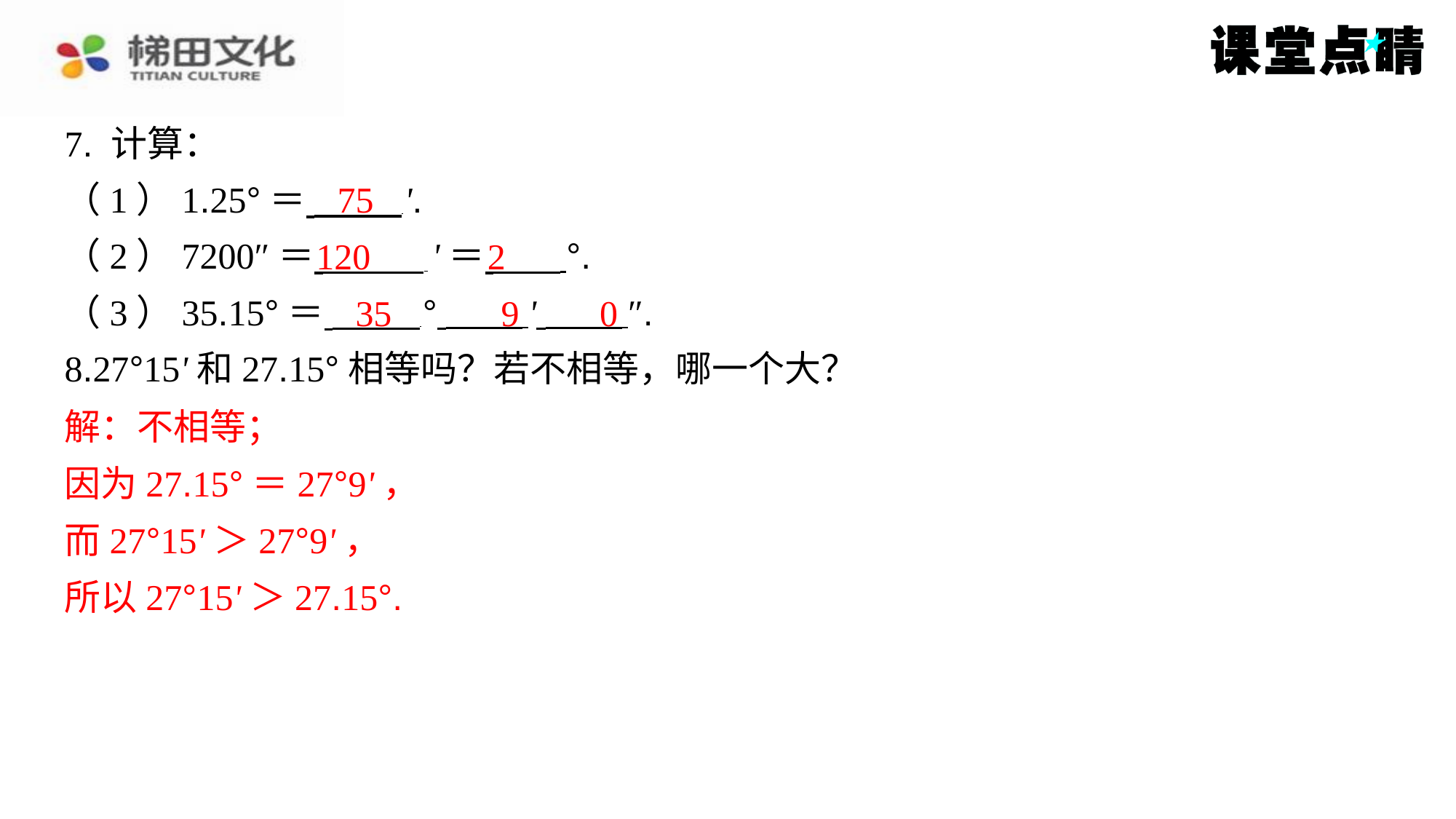

7. 计算：
（1）1.25°＝               '.
（2）7200″＝                 '＝            ⁠°.
（3）35.15°＝               °            '            ″.
8.27°15'和27.15°相等吗？若不相等，哪一个大？
解：不相等；
因为27.15°＝27°9'，
而27°15'＞27°9'，
所以27°15'＞27.15°.
75
120
2
35
9
0
解：不相等；
因为27.15°＝27°9'，
而27°15'＞27°9'，
所以27°15'＞27.15°.